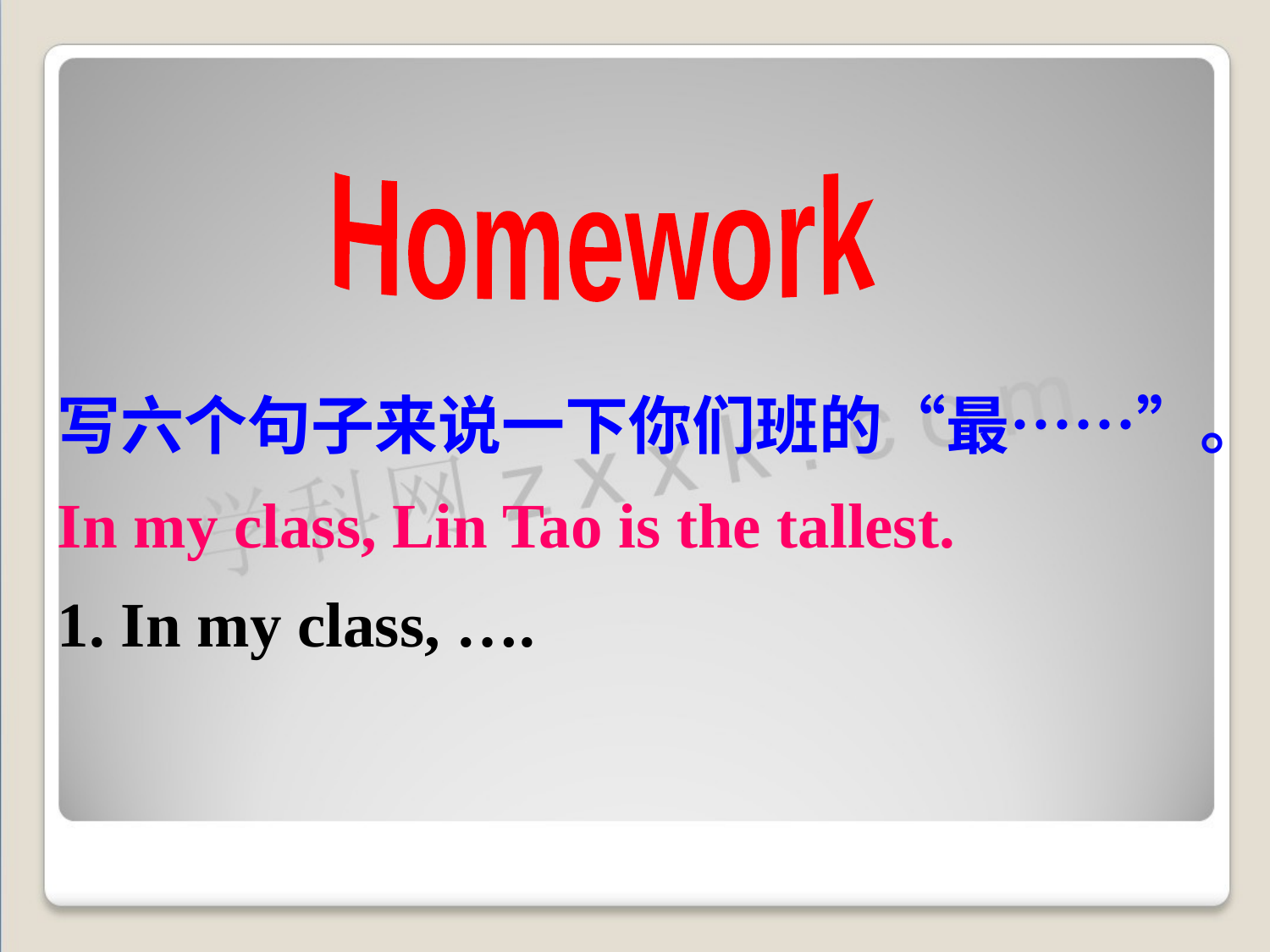

Homework
写六个句子来说一下你们班的“最……”。
In my class, Lin Tao is the tallest.
 In my class, ….